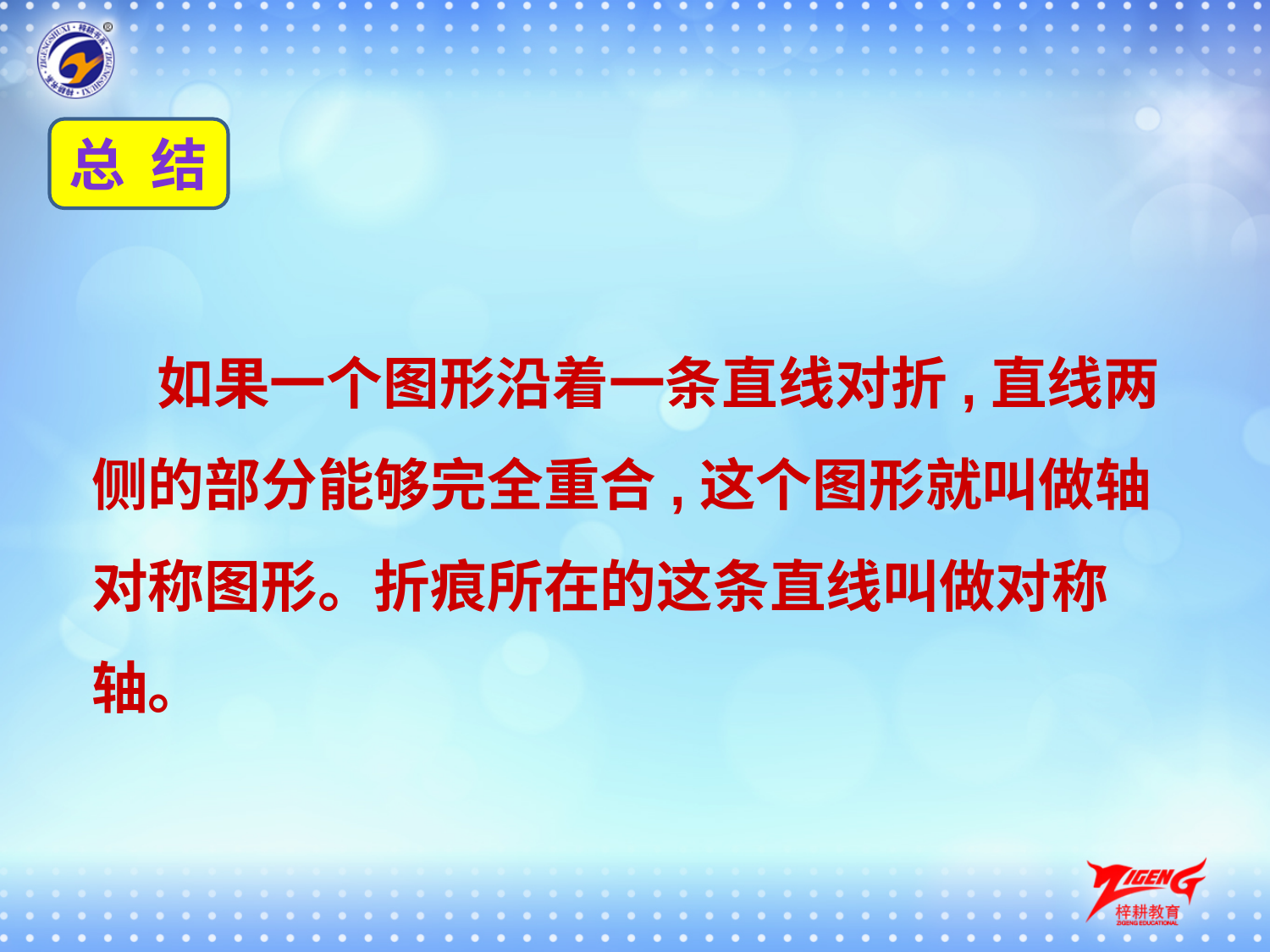

总  结
    如果一个图形沿着一条直线对折,直线两侧的部分能够完全重合,这个图形就叫做轴对称图形。折痕所在的这条直线叫做对称轴。